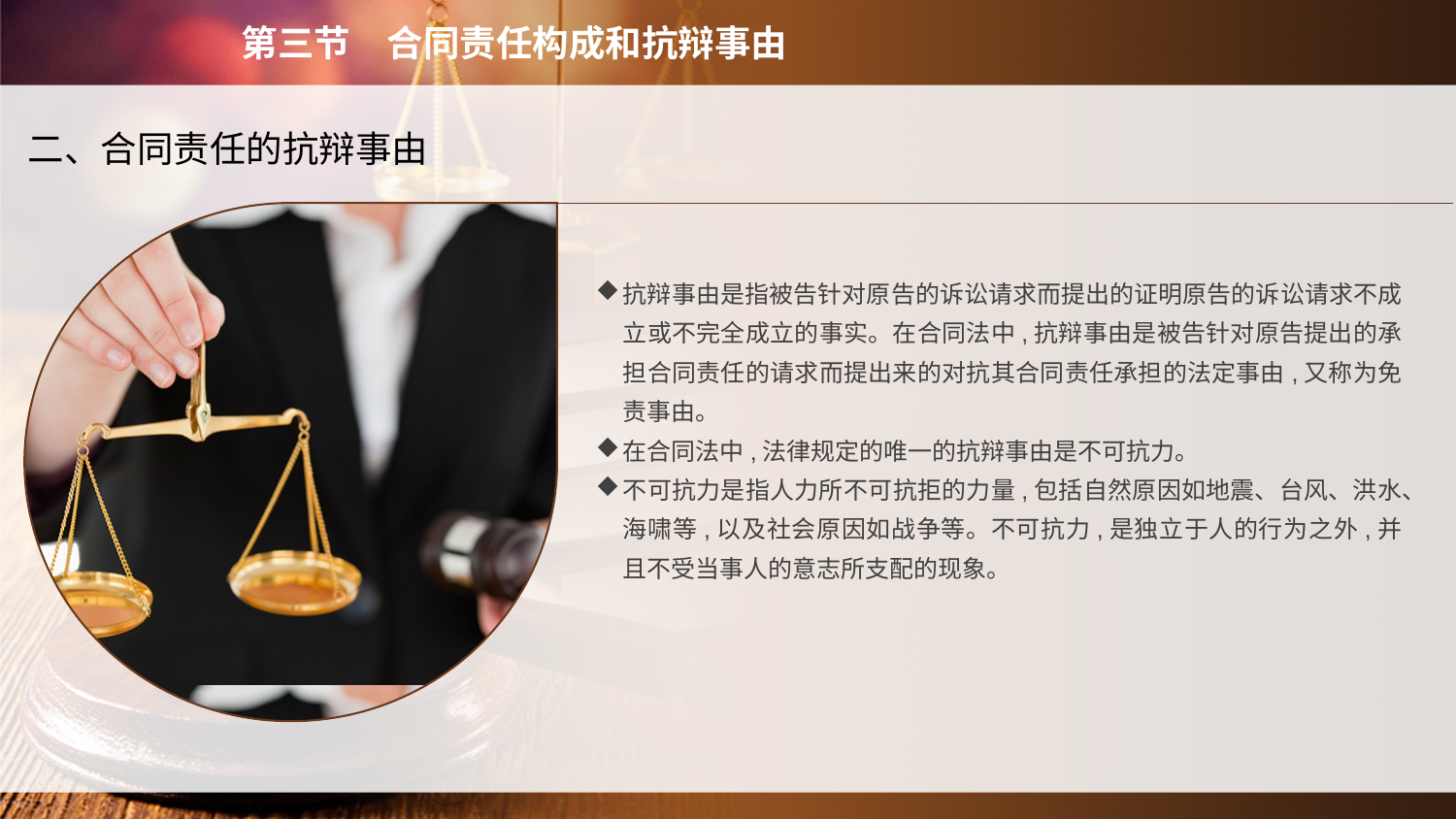

第三节　合同责任构成和抗辩事由
二、合同责任的抗辩事由

抗辩事由是指被告针对原告的诉讼请求而提出的证明原告的诉讼请求不成立或不完全成立的事实。在合同法中,抗辩事由是被告针对原告提出的承担合同责任的请求而提出来的对抗其合同责任承担的法定事由,又称为免责事由。
在合同法中,法律规定的唯一的抗辩事由是不可抗力。
不可抗力是指人力所不可抗拒的力量,包括自然原因如地震、台风、洪水、海啸等,以及社会原因如战争等。不可抗力,是独立于人的行为之外,并且不受当事人的意志所支配的现象。